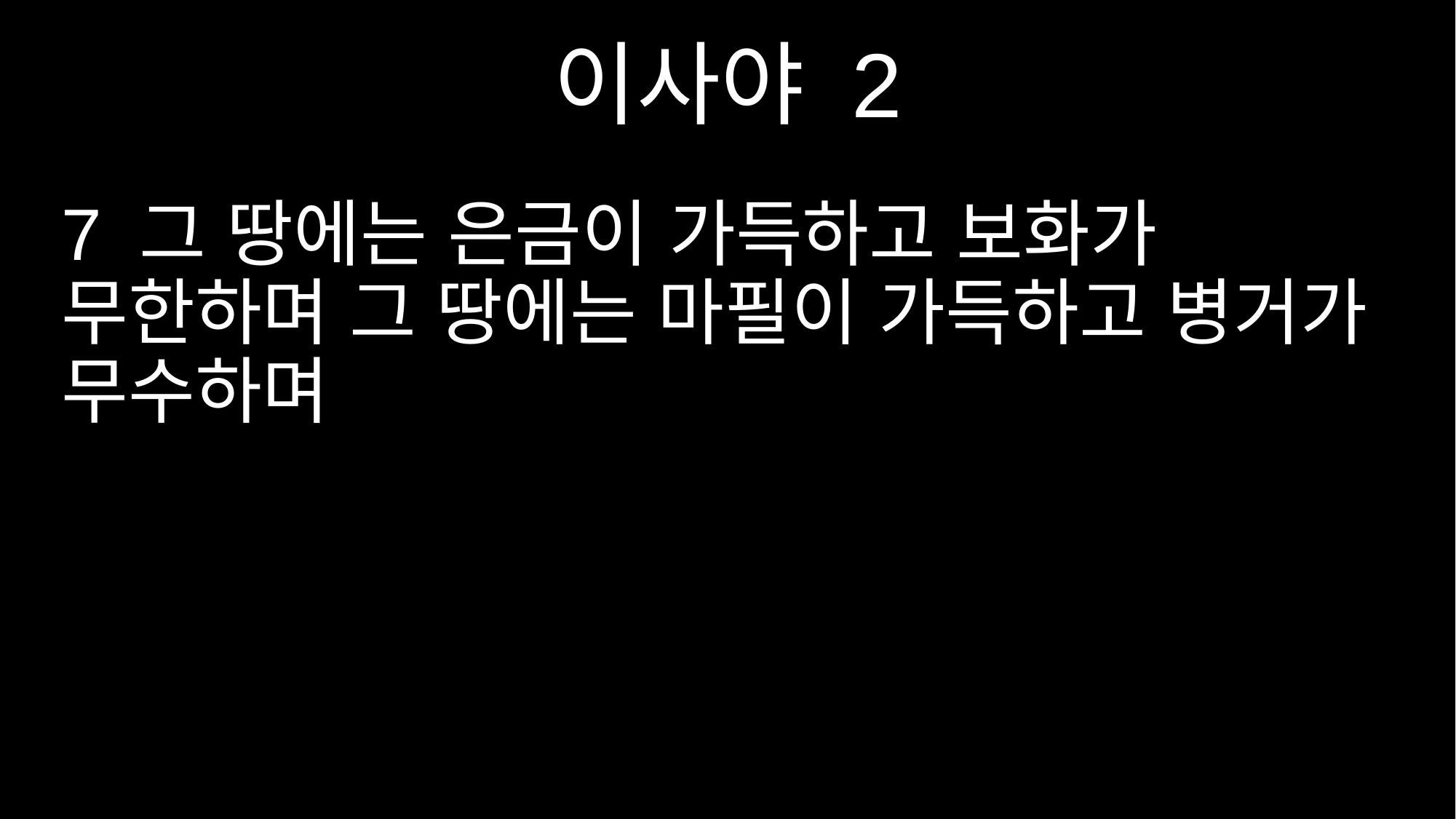

이사야 2
7 그 땅에는 은금이 가득하고 보화가 무한하며 그 땅에는 마필이 가득하고 병거가 무수하며